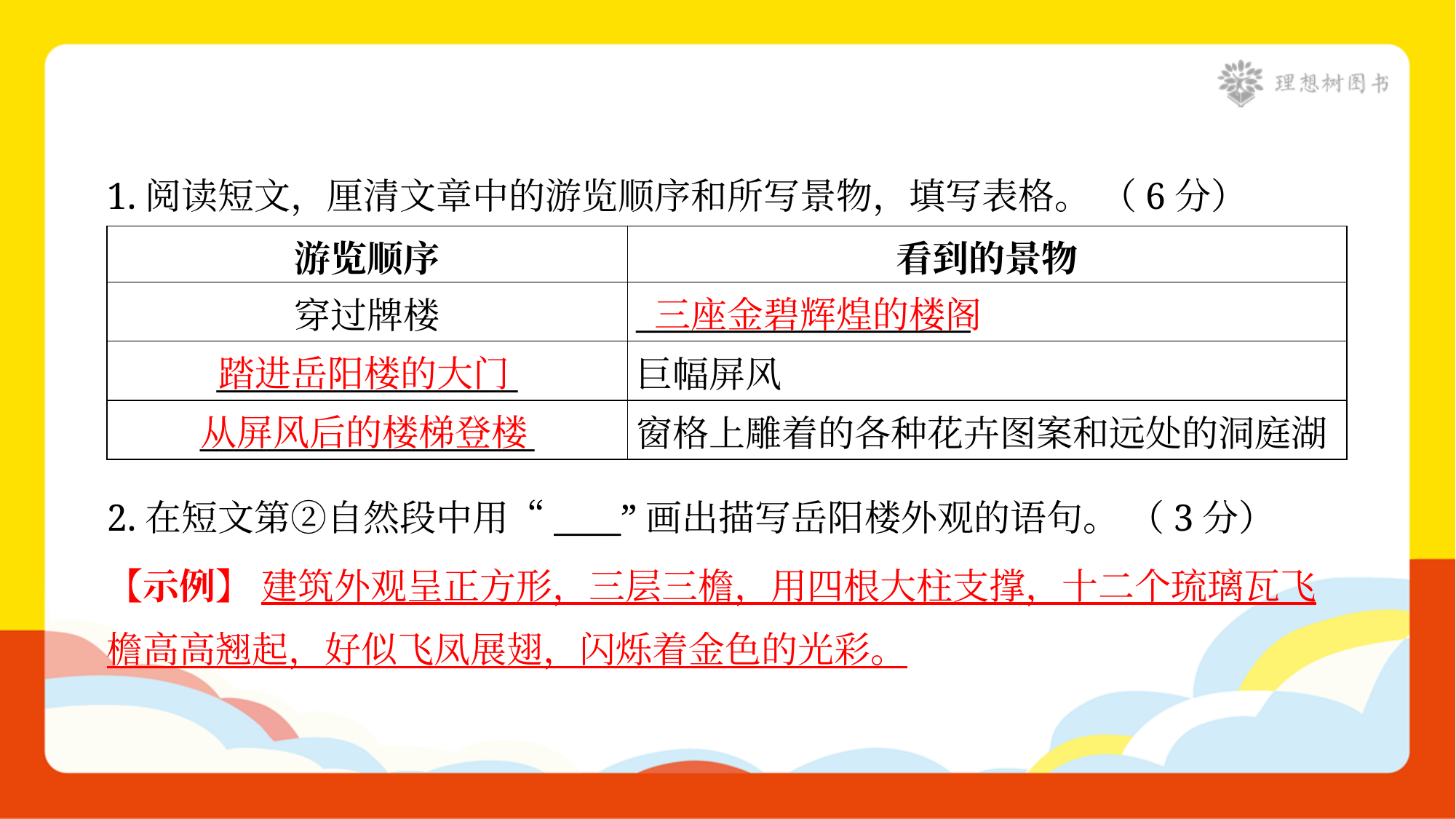

1.阅读短文，厘清文章中的游览顺序和所写景物，填写表格。 （6分）
| 游览顺序 | 看到的景物 |
| --- | --- |
| 穿过牌楼 | \_\_\_\_\_\_\_\_\_\_\_\_\_\_\_\_\_\_\_\_ |
| \_\_\_\_\_\_\_\_\_\_\_\_\_\_\_\_\_\_ | 巨幅屏风 |
| \_\_\_\_\_\_\_\_\_\_\_\_\_\_\_\_\_\_\_\_ | 窗格上雕着的各种花卉图案和远处的洞庭湖 |
三座金碧辉煌的楼阁
踏进岳阳楼的大门
从屏风后的楼梯登楼
2.在短文第②自然段中用“____”画出描写岳阳楼外观的语句。 （3分）
【示例】 建筑外观呈正方形，三层三檐，用四根大柱支撑，十二个琉璃瓦飞
檐高高翘起，好似飞凤展翅，闪烁着金色的光彩。